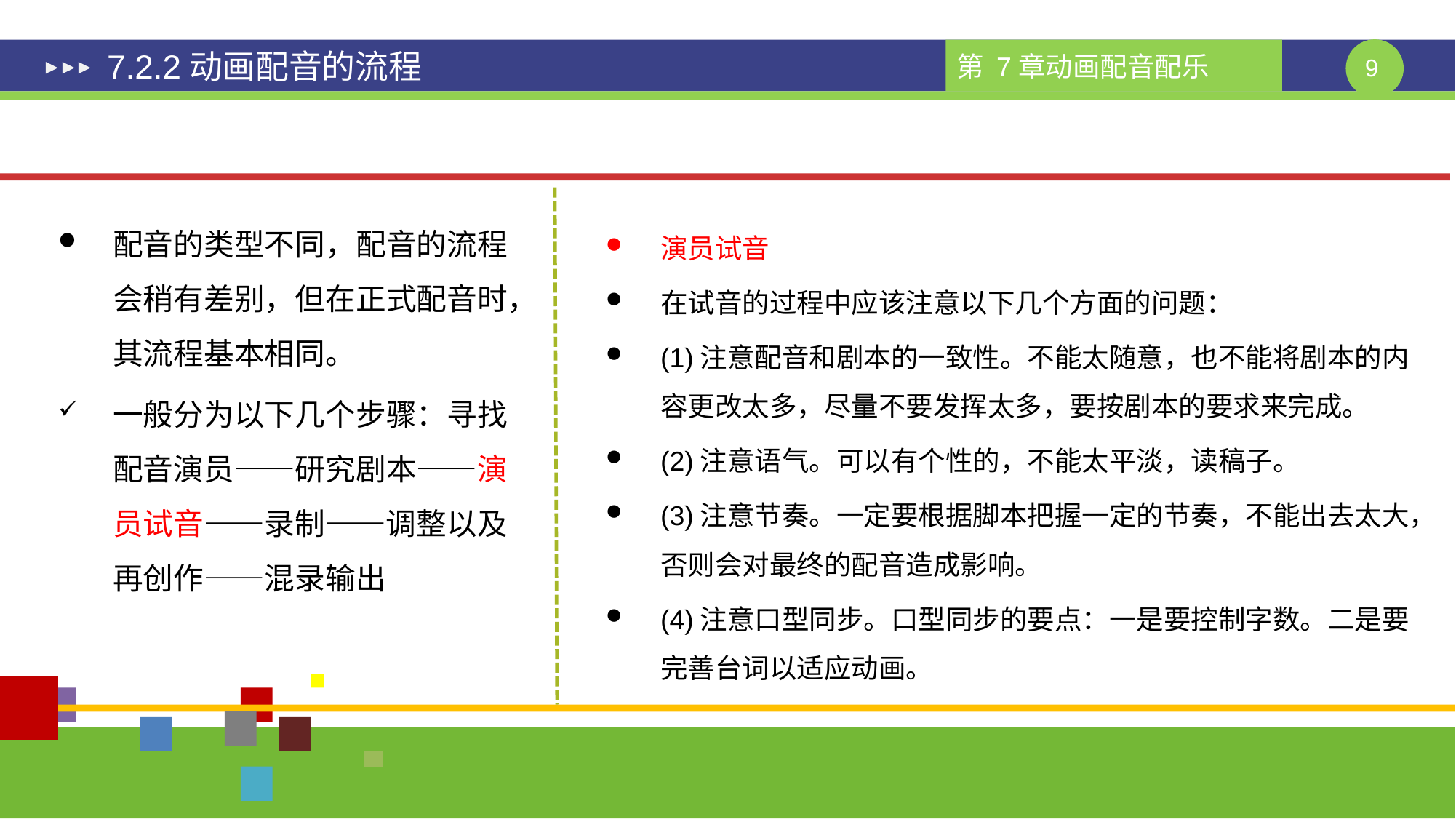

# 7.2.2动画配音的流程

配音的类型不同，配音的流程会稍有差别，但在正式配音时，其流程基本相同。
一般分为以下几个步骤：寻找配音演员——研究剧本——演员试音——录制——调整以及再创作——混录输出

演员试音
在试音的过程中应该注意以下几个方面的问题：
(1)注意配音和剧本的一致性。不能太随意，也不能将剧本的内容更改太多，尽量不要发挥太多，要按剧本的要求来完成。
(2)注意语气。可以有个性的，不能太平淡，读稿子。
(3)注意节奏。一定要根据脚本把握一定的节奏，不能出去太大，否则会对最终的配音造成影响。
(4)注意口型同步。口型同步的要点：一是要控制字数。二是要完善台词以适应动画。